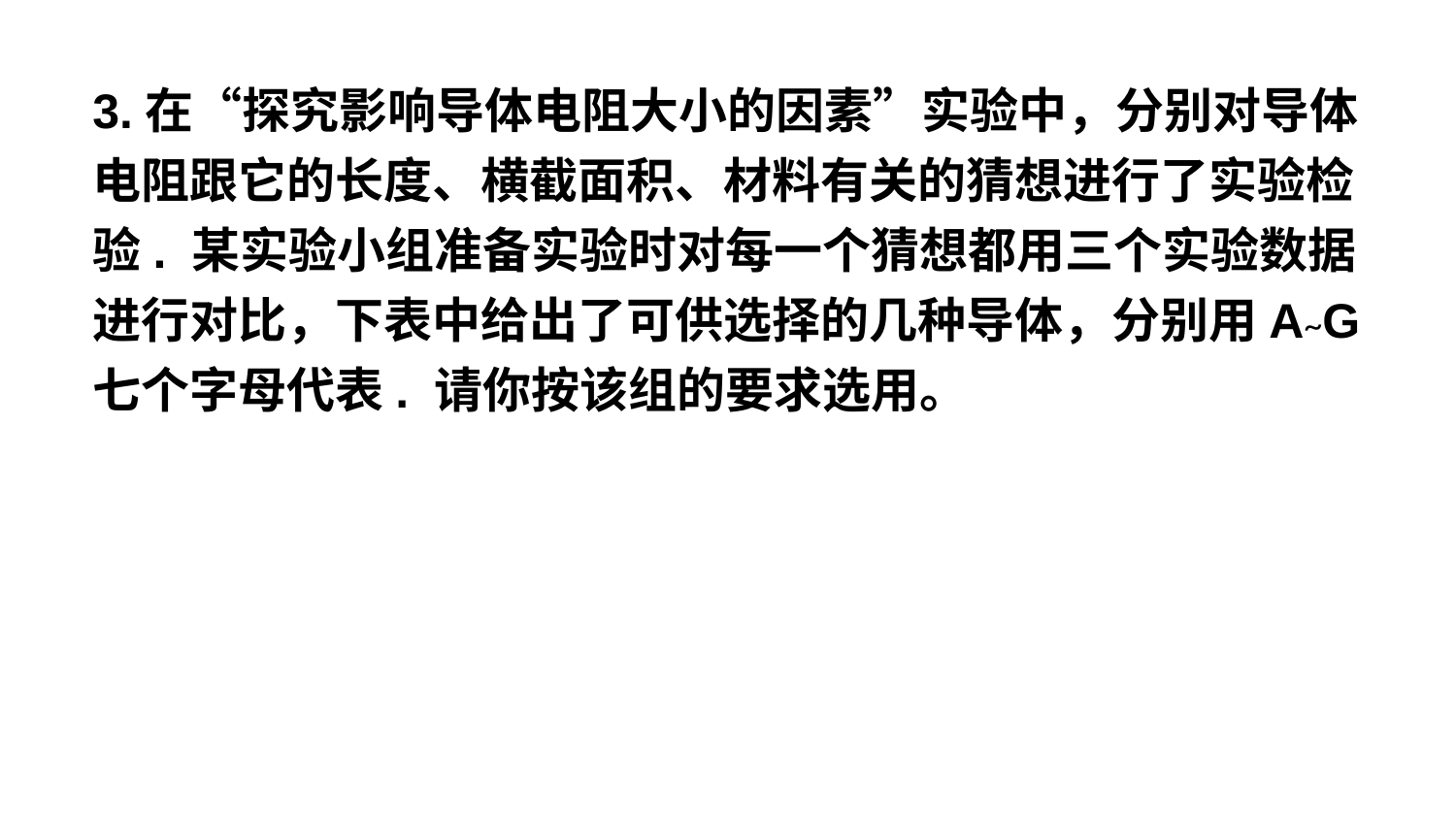

3.在“探究影响导体电阻大小的因素”实验中，分别对导体电阻跟它的长度、横截面积、材料有关的猜想进行了实验检验. 某实验小组准备实验时对每一个猜想都用三个实验数据进行对比，下表中给出了可供选择的几种导体，分别用A~G七个字母代表. 请你按该组的要求选用。